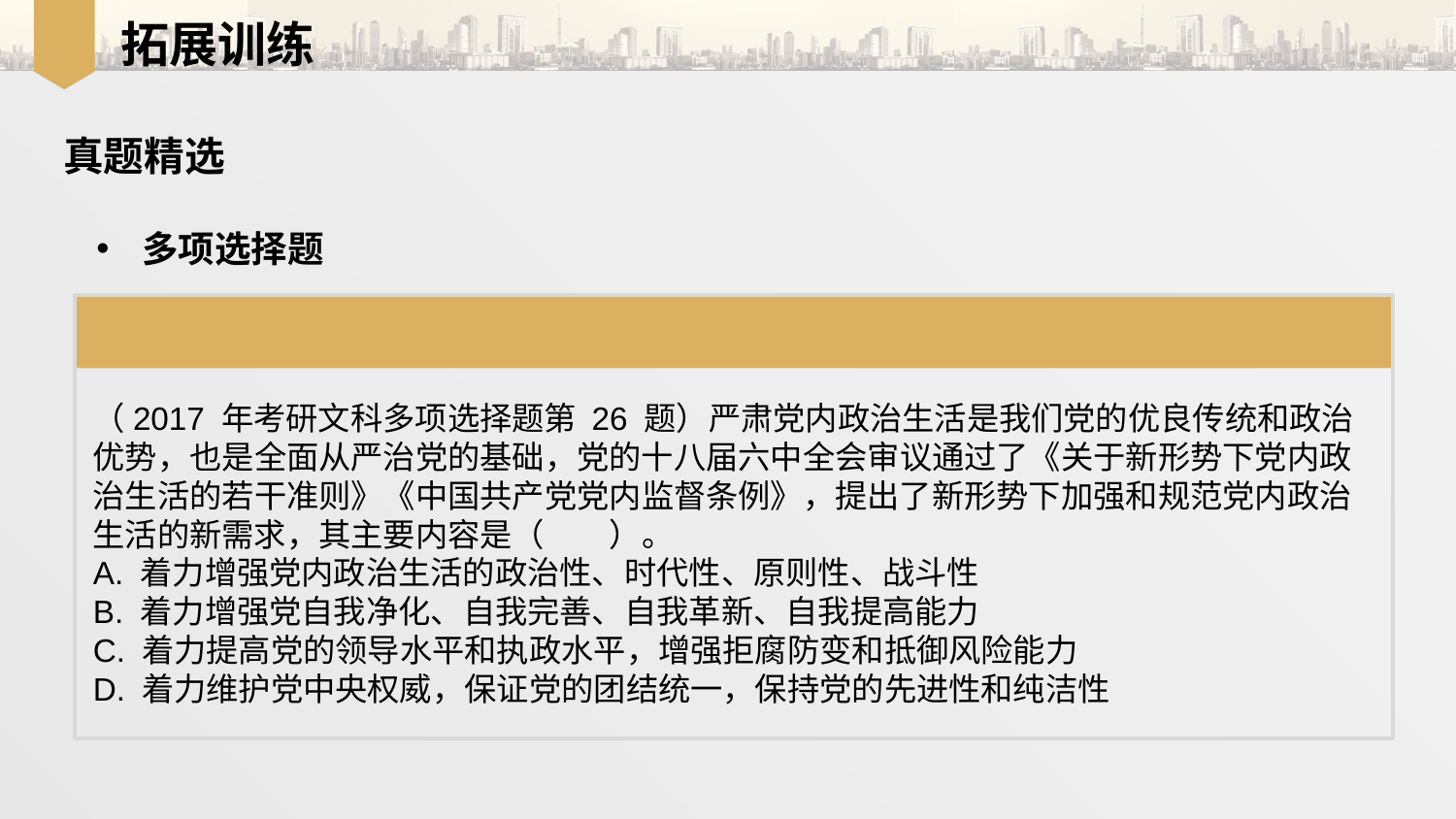

拓展训练
真题精选
多项选择题

（2017 年考研文科多项选择题第 26 题）严肃党内政治生活是我们党的优良传统和政治优势，也是全面从严治党的基础，党的十八届六中全会审议通过了《关于新形势下党内政治生活的若干准则》《中国共产党党内监督条例》，提出了新形势下加强和规范党内政治生活的新需求，其主要内容是（　　）。
A. 着力增强党内政治生活的政治性、时代性、原则性、战斗性
B. 着力增强党自我净化、自我完善、自我革新、自我提高能力
C. 着力提高党的领导水平和执政水平，增强拒腐防变和抵御风险能力
D. 着力维护党中央权威，保证党的团结统一，保持党的先进性和纯洁性